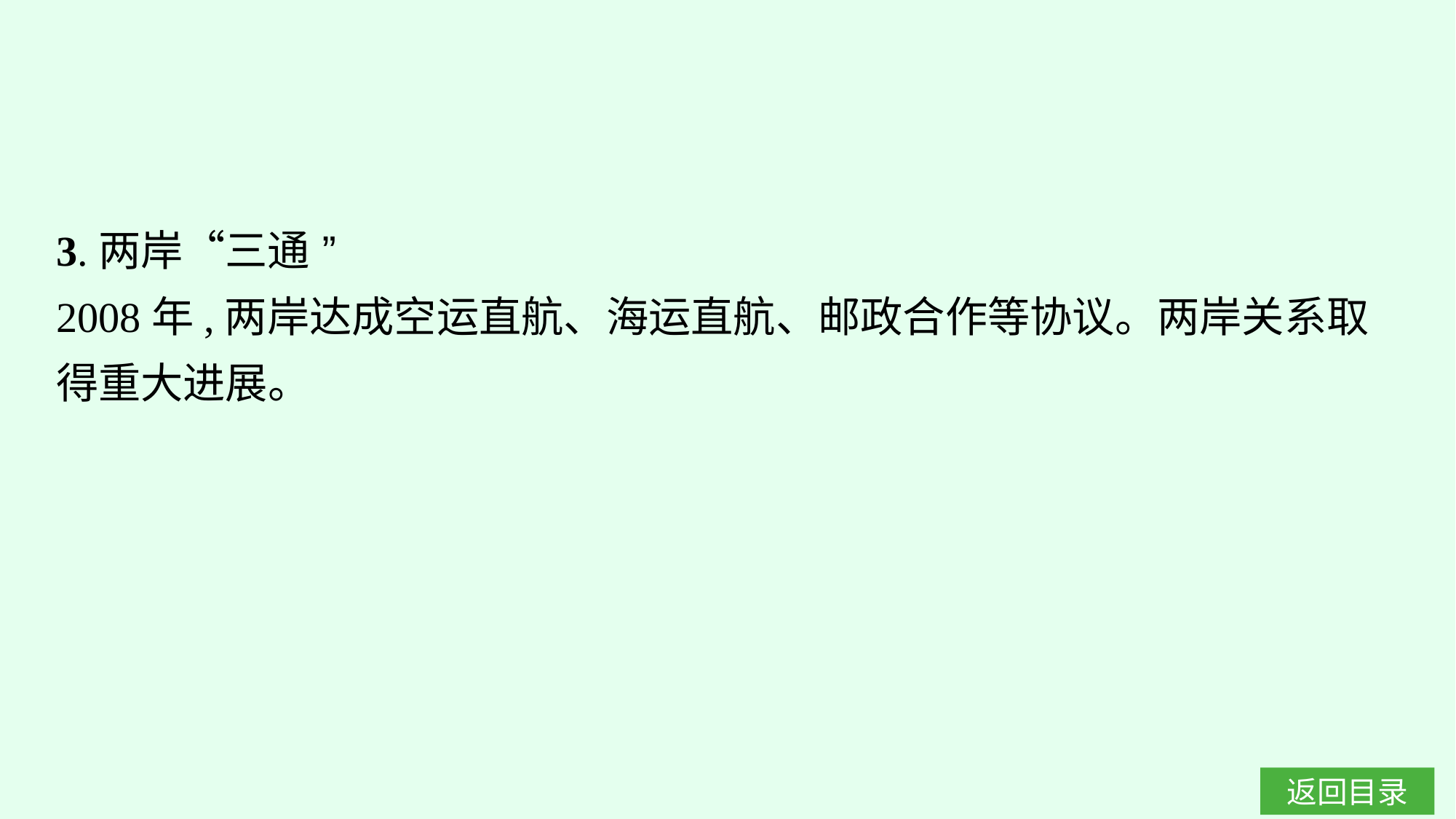

3.两岸“三通 ”
2008年,两岸达成空运直航、海运直航、邮政合作等协议。两岸关系取得重大进展。